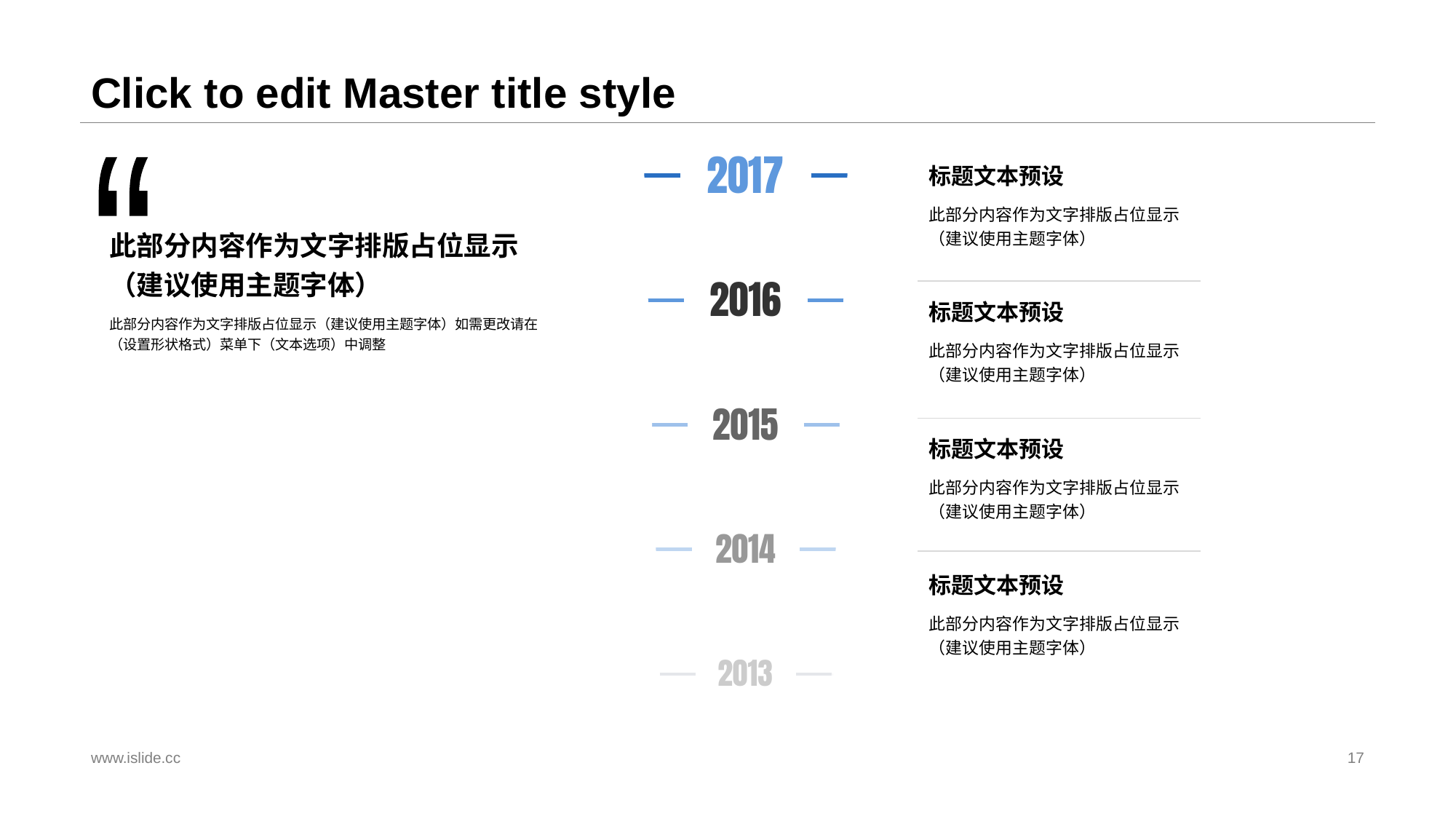

# Click to edit Master title style
2017
标题文本预设
“
此部分内容作为文字排版占位显示
（建议使用主题字体）
此部分内容作为文字排版占位显示
（建议使用主题字体）
2016
标题文本预设
此部分内容作为文字排版占位显示（建议使用主题字体）如需更改请在（设置形状格式）菜单下（文本选项）中调整
此部分内容作为文字排版占位显示
（建议使用主题字体）
2015
标题文本预设
此部分内容作为文字排版占位显示
（建议使用主题字体）
2014
标题文本预设
此部分内容作为文字排版占位显示
（建议使用主题字体）
2013
www.islide.cc
17